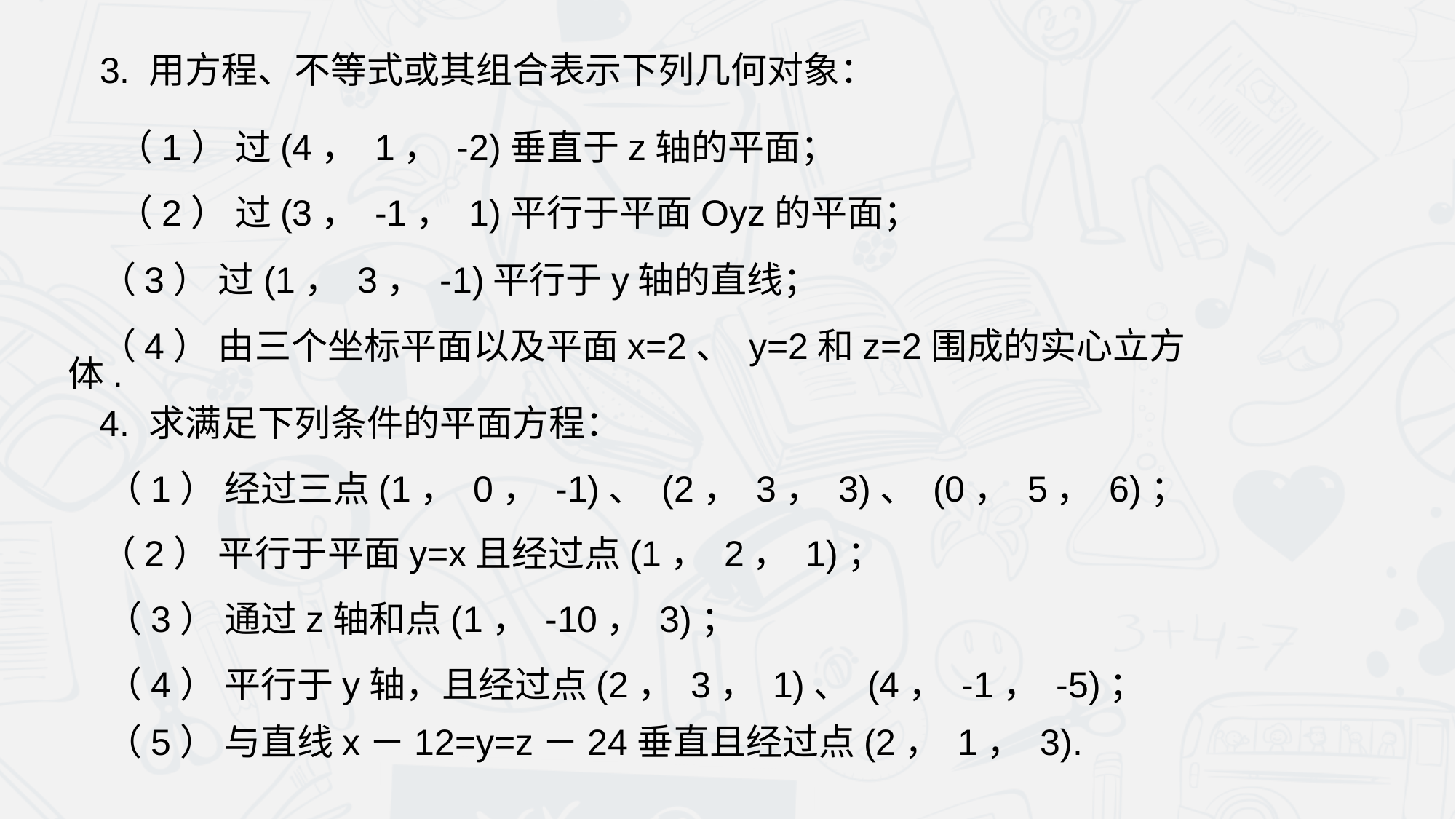

3. 用方程、不等式或其组合表示下列几何对象：
 （1） 过(4， 1， -2)垂直于z轴的平面；
 （2） 过(3， -1， 1)平行于平面Oyz的平面；
（3） 过(1， 3， -1)平行于y轴的直线；
（4） 由三个坐标平面以及平面x=2、 y=2和z=2围成的实心立方体.
 4. 求满足下列条件的平面方程：
 （1） 经过三点(1， 0， -1)、 (2， 3， 3)、 (0， 5， 6)；
（2） 平行于平面y=x且经过点(1， 2， 1)；
 （3） 通过z轴和点(1， -10， 3)；
 （4） 平行于y轴，且经过点(2， 3， 1)、 (4， -1， -5)；
 （5） 与直线x－12=y=z－24垂直且经过点(2， 1， 3).